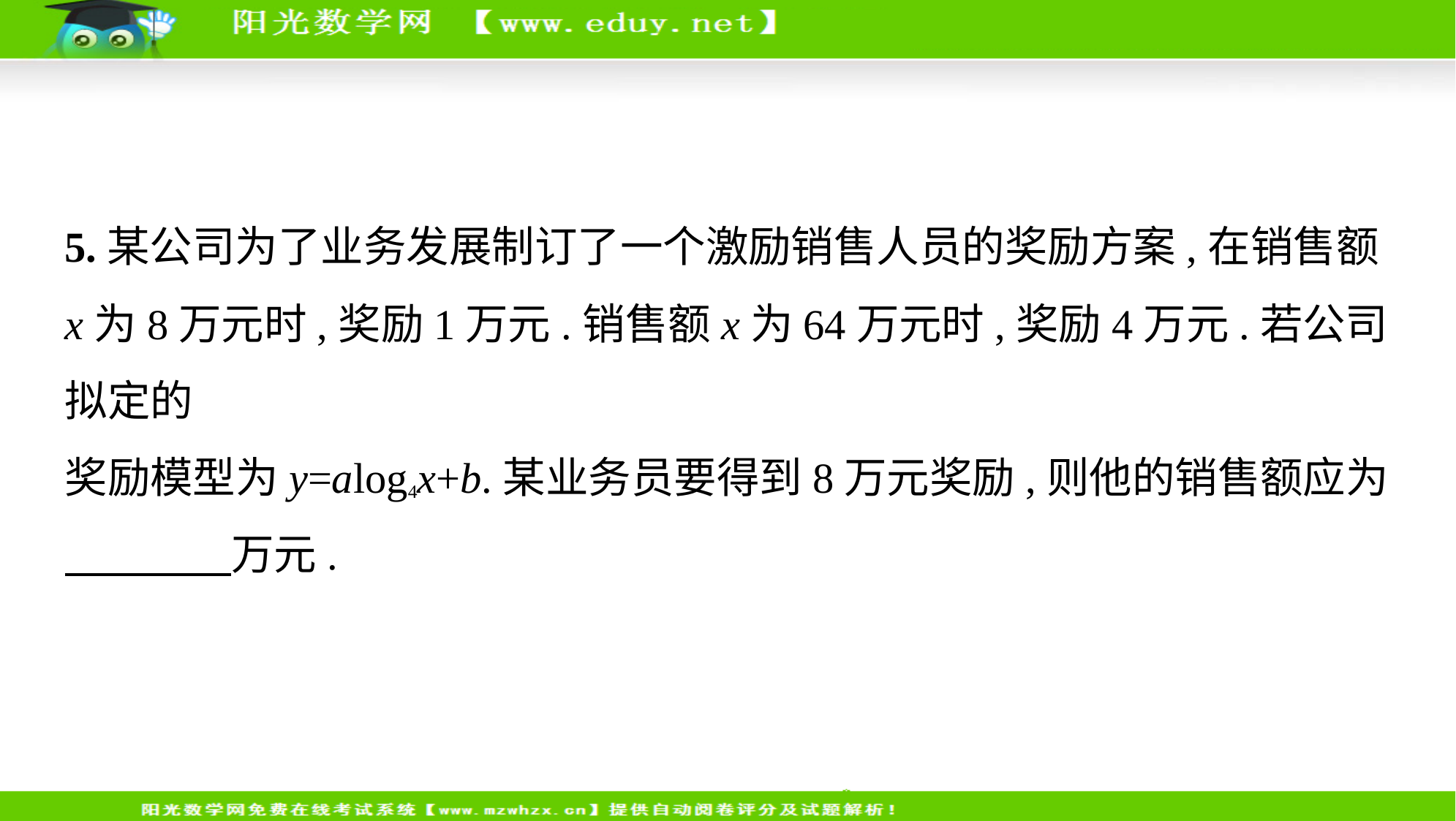

5.某公司为了业务发展制订了一个激励销售人员的奖励方案,在销售额
x为8万元时,奖励1万元.销售额x为64万元时,奖励4万元.若公司拟定的
奖励模型为y=alog4x+b.某业务员要得到8万元奖励,则他的销售额应为
　　　    万元.